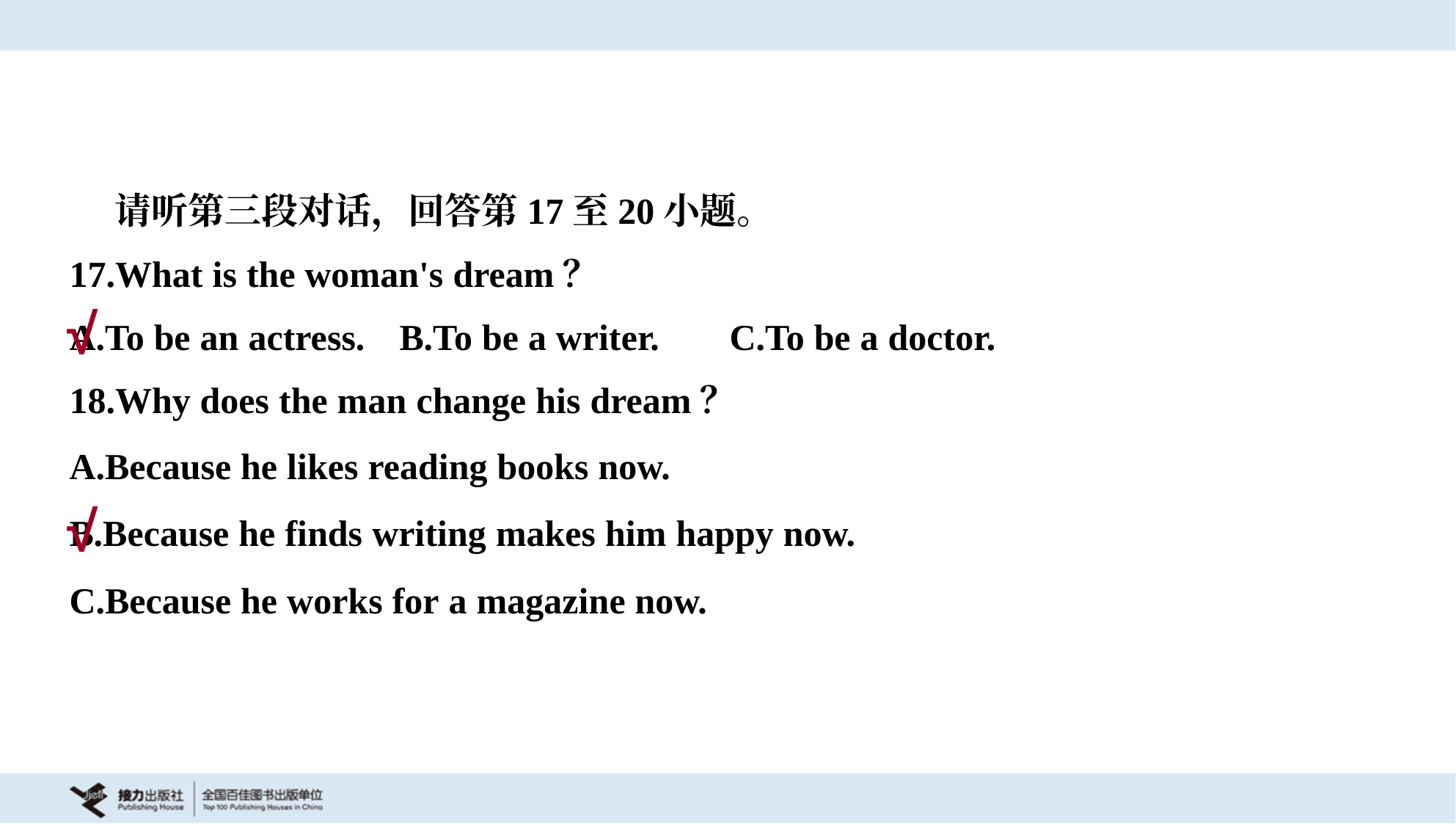

请听第三段对话，回答第17至20小题。
17.What is the woman's dream？
A.To be an actress.	B.To be a writer.	C.To be a doctor.
√
18.Why does the man change his dream？
A.Because he likes reading books now.
B.Because he finds writing makes him happy now.
C.Because he works for a magazine now.
√